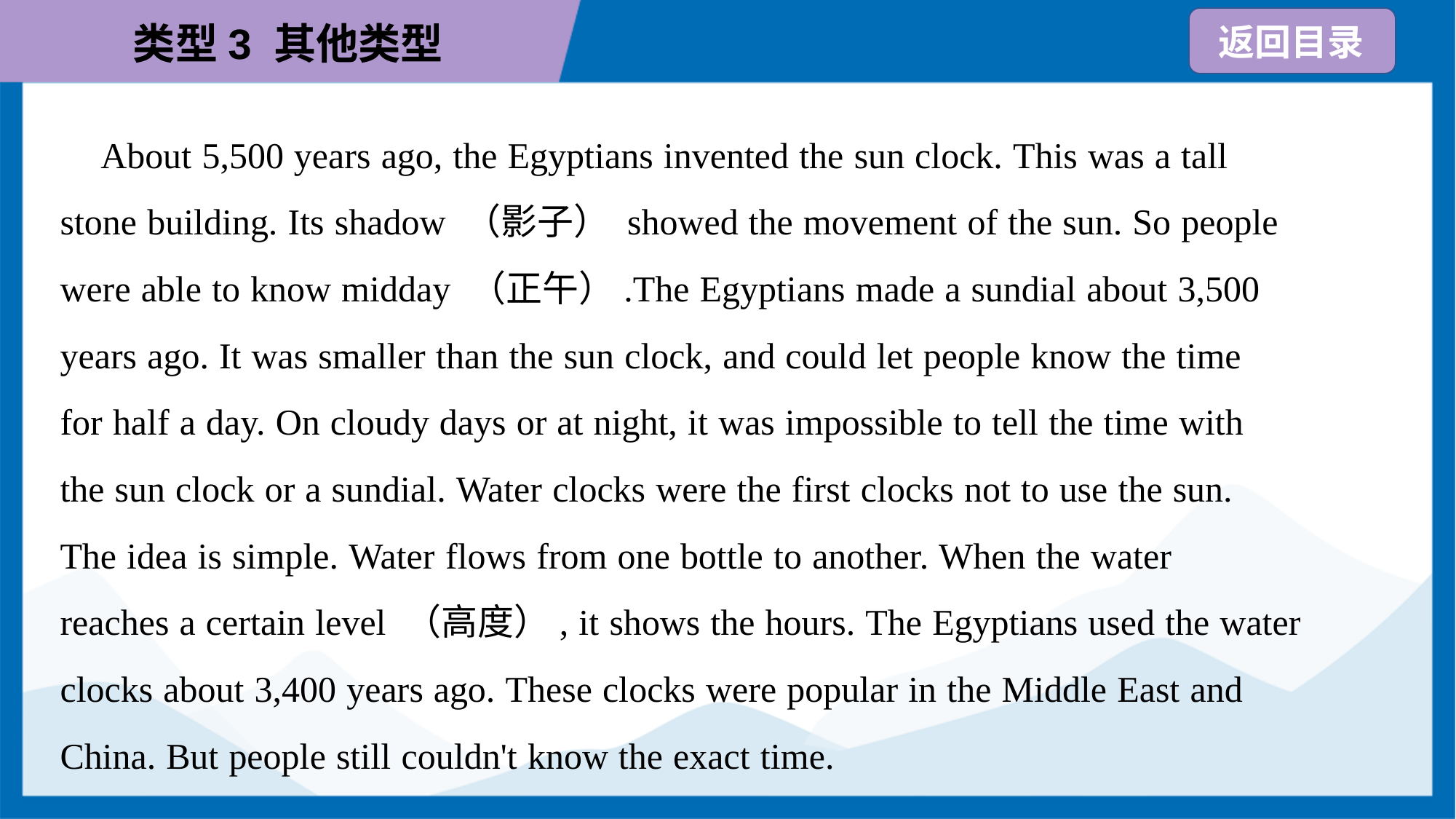

About 5,500 years ago, the Egyptians invented the sun clock. This was a tall
stone building. Its shadow （影子） showed the movement of the sun. So people
were able to know midday （正午）.The Egyptians made a sundial about 3,500
years ago. It was smaller than the sun clock, and could let people know the time
for half a day. On cloudy days or at night, it was impossible to tell the time with
the sun clock or a sundial. Water clocks were the first clocks not to use the sun.
The idea is simple. Water flows from one bottle to another. When the water
reaches a certain level （高度）, it shows the hours. The Egyptians used the water
clocks about 3,400 years ago. These clocks were popular in the Middle East and
China. But people still couldn't know the exact time.